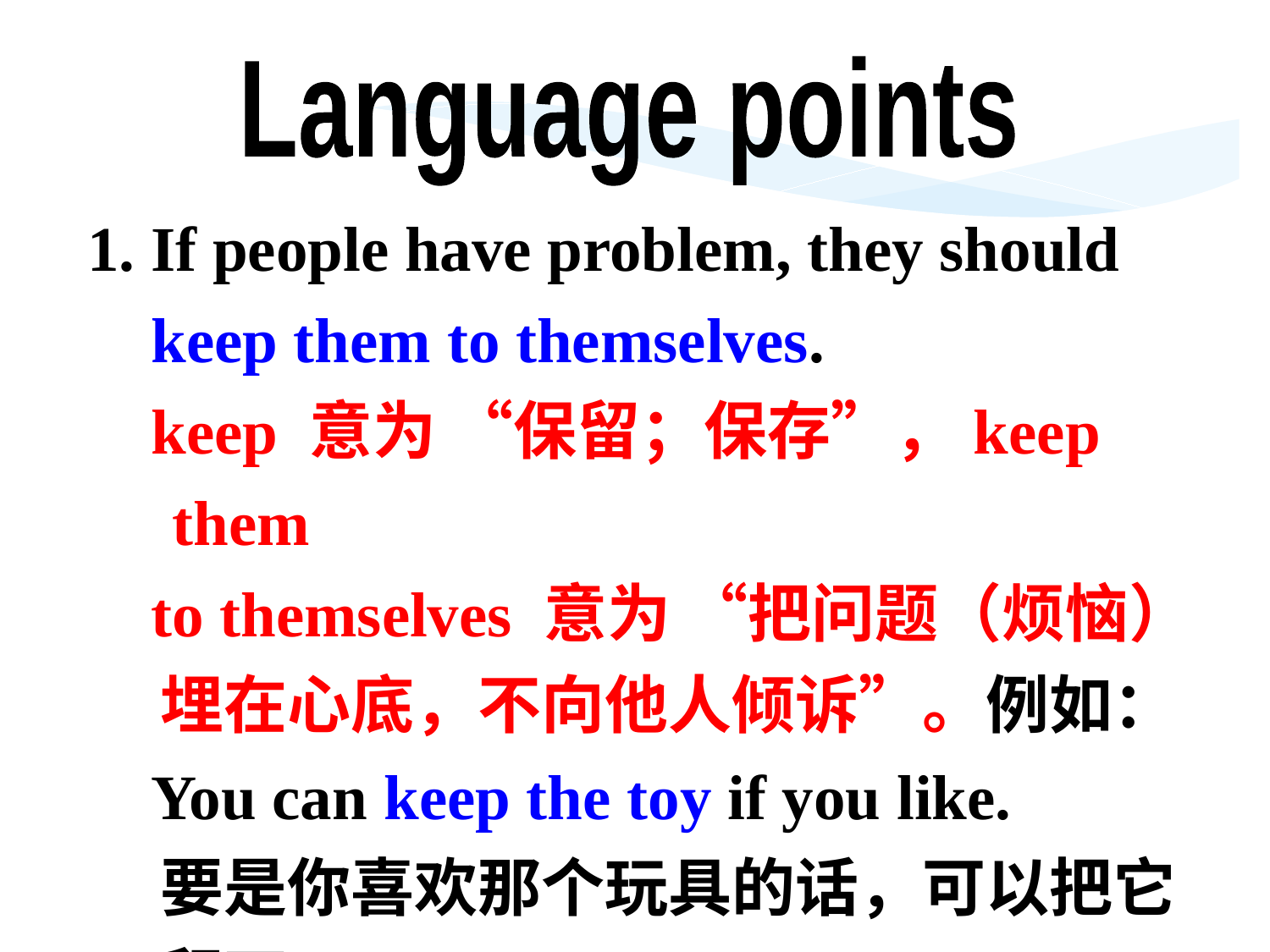

Language points
1. If people have problem, they should
    keep them to themselves.
    keep 意为 “保留；保存”，keep them
    to themselves 意为 “把问题（烦恼）
    埋在心底，不向他人倾诉”。例如：
    You can keep the toy if you like.
    要是你喜欢那个玩具的话，可以把它
    留下。